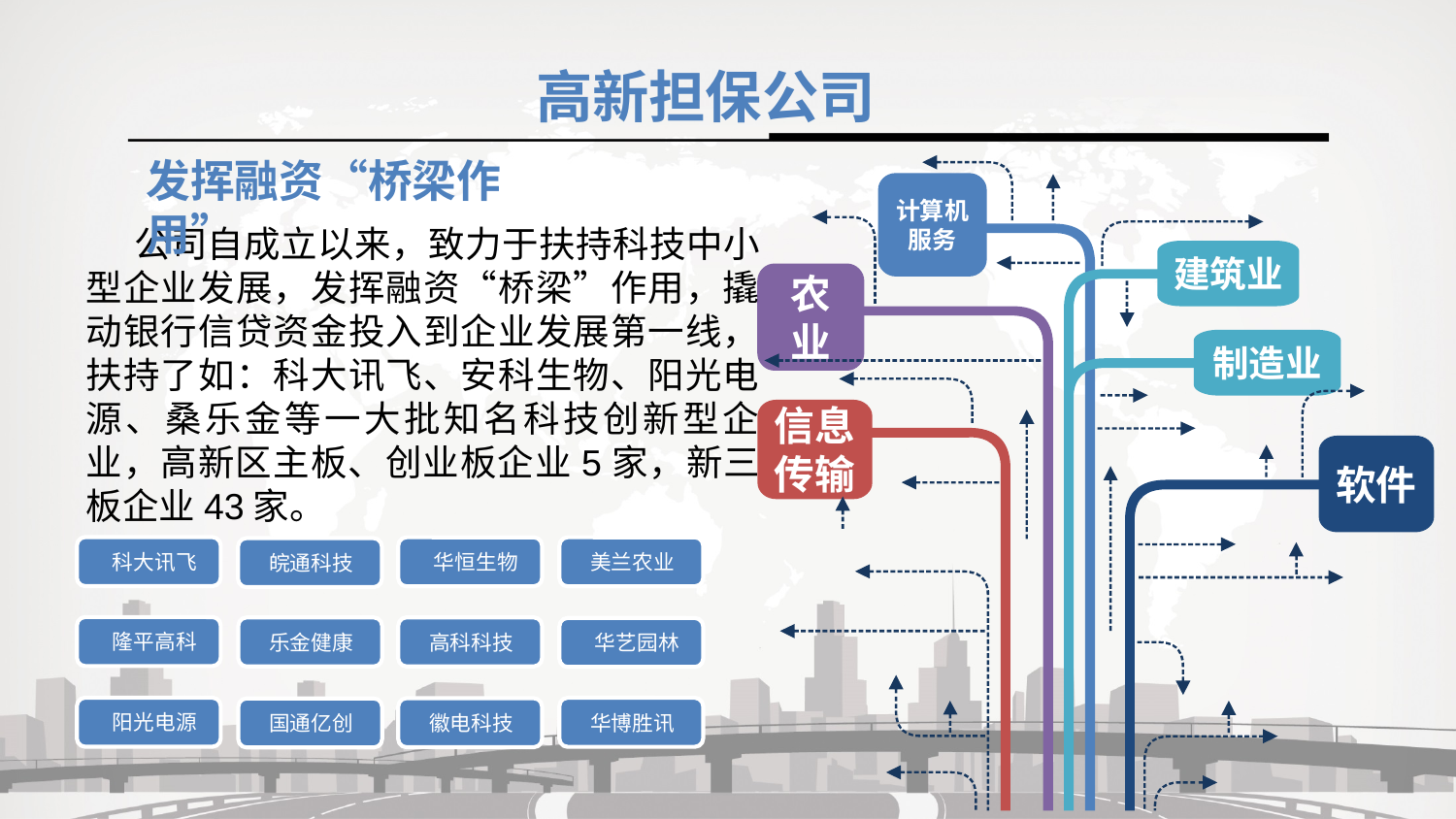

高新担保公司
发挥融资“桥梁作用”

计算机服务

建筑业

农业

制造业

信息传输

软件

              公司自成立以来，致力于扶持科技中小型企业发展，发挥融资“桥梁”作用，撬动银行信贷资金投入到企业发展第一线，扶持了如：科大讯飞、安科生物、阳光电源、桑乐金等一大批知名科技创新型企业，高新区主板、创业板企业5家，新三板企业43家。

   科大讯飞
   华恒生物
  美兰农业
  皖通科技

   隆平高科
  高科科技
  乐金健康
   华艺园林

   阳光电源
  华博胜讯
  徽电科技
  国通亿创